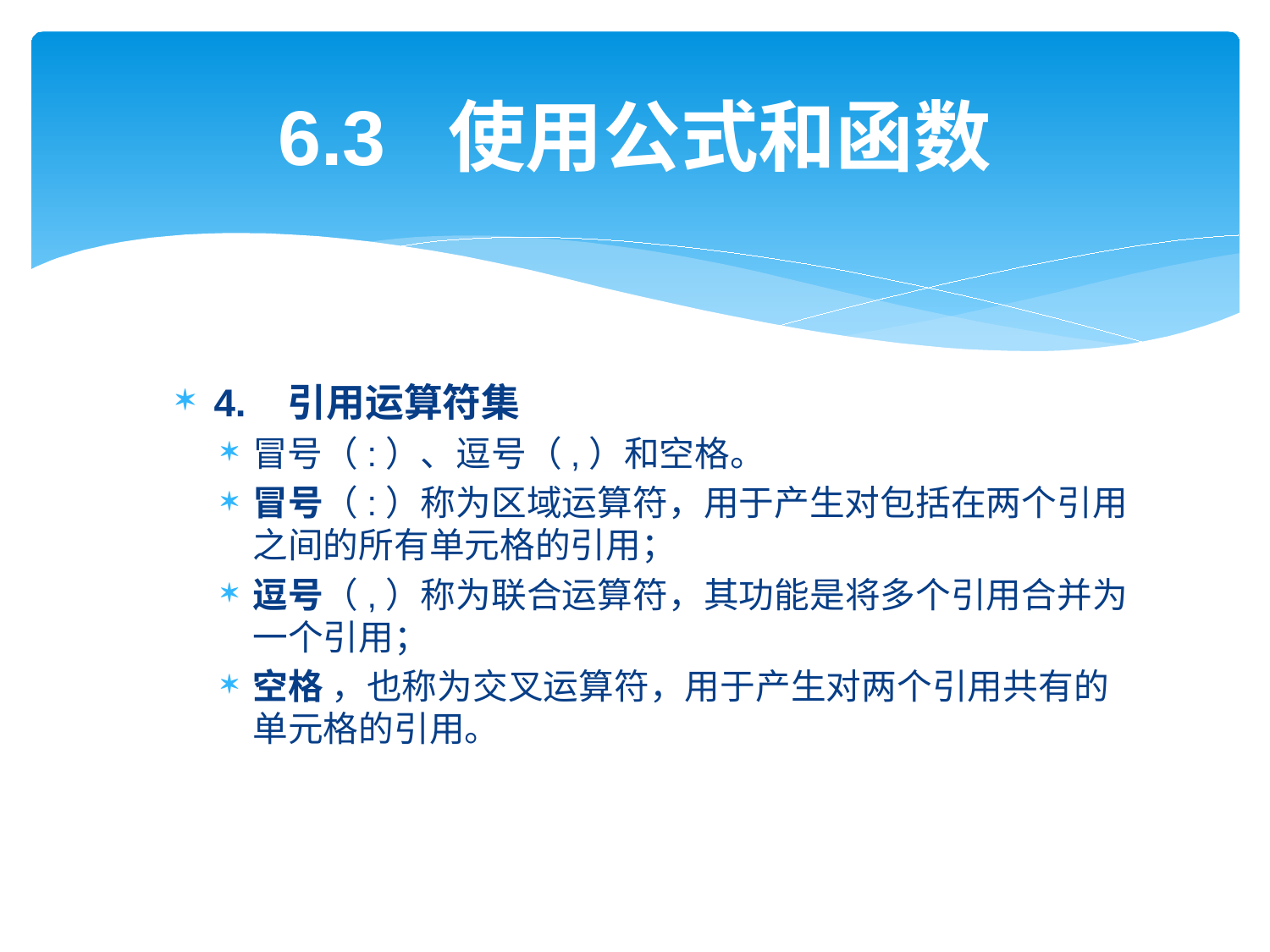

# 6.3  使用公式和函数
4.   引用运算符集
冒号（:）、逗号（,）和空格。
冒号（:）称为区域运算符，用于产生对包括在两个引用之间的所有单元格的引用；
逗号（,）称为联合运算符，其功能是将多个引用合并为一个引用；
空格 ，也称为交叉运算符，用于产生对两个引用共有的单元格的引用。